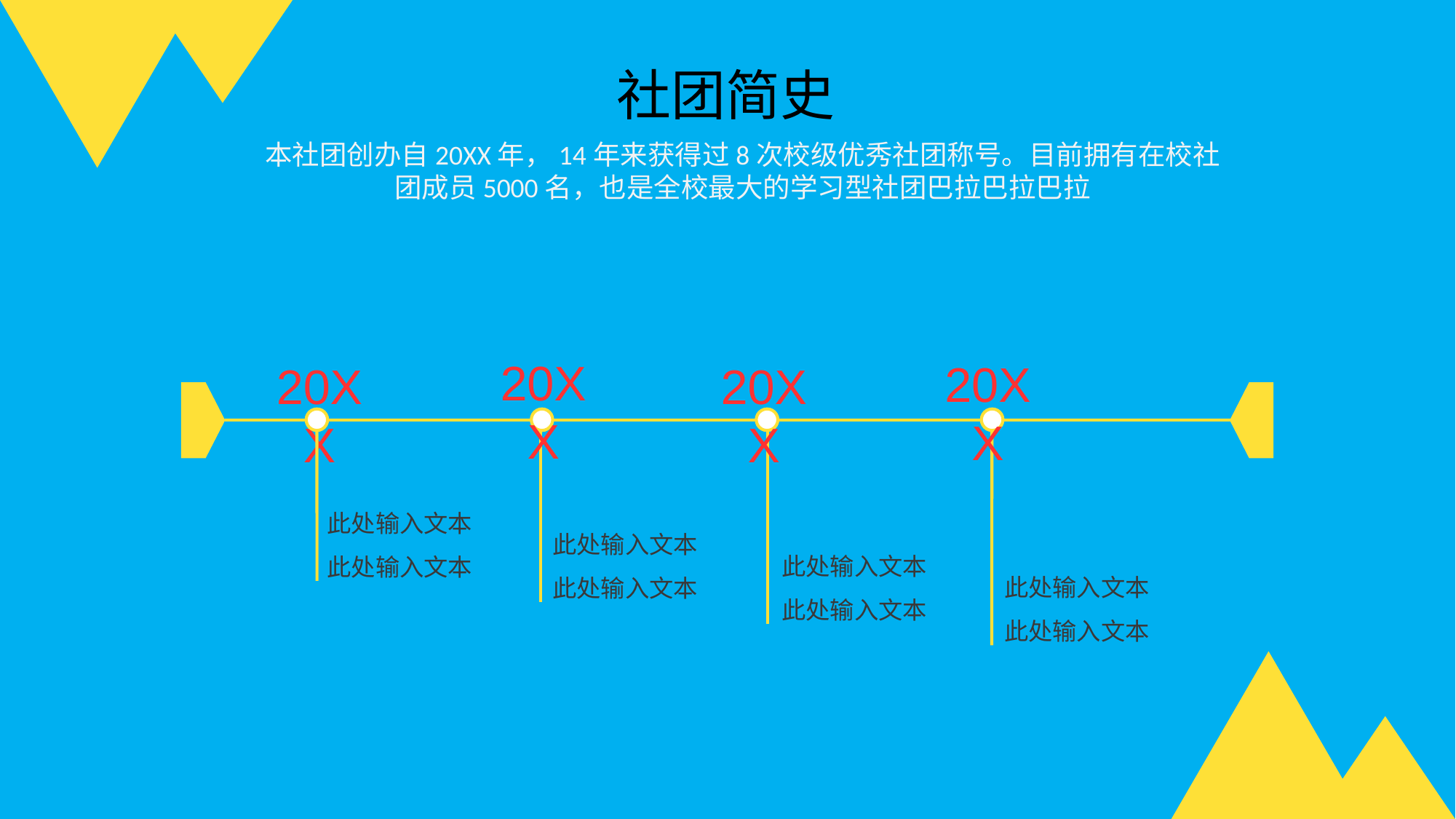

社团简史
本社团创办自20XX年，14年来获得过8次校级优秀社团称号。目前拥有在校社团成员5000名，也是全校最大的学习型社团巴拉巴拉巴拉
20XX
20XX
20XX
20XX

此处输入文本
此处输入文本
此处输入文本
此处输入文本
此处输入文本
此处输入文本
此处输入文本
此处输入文本